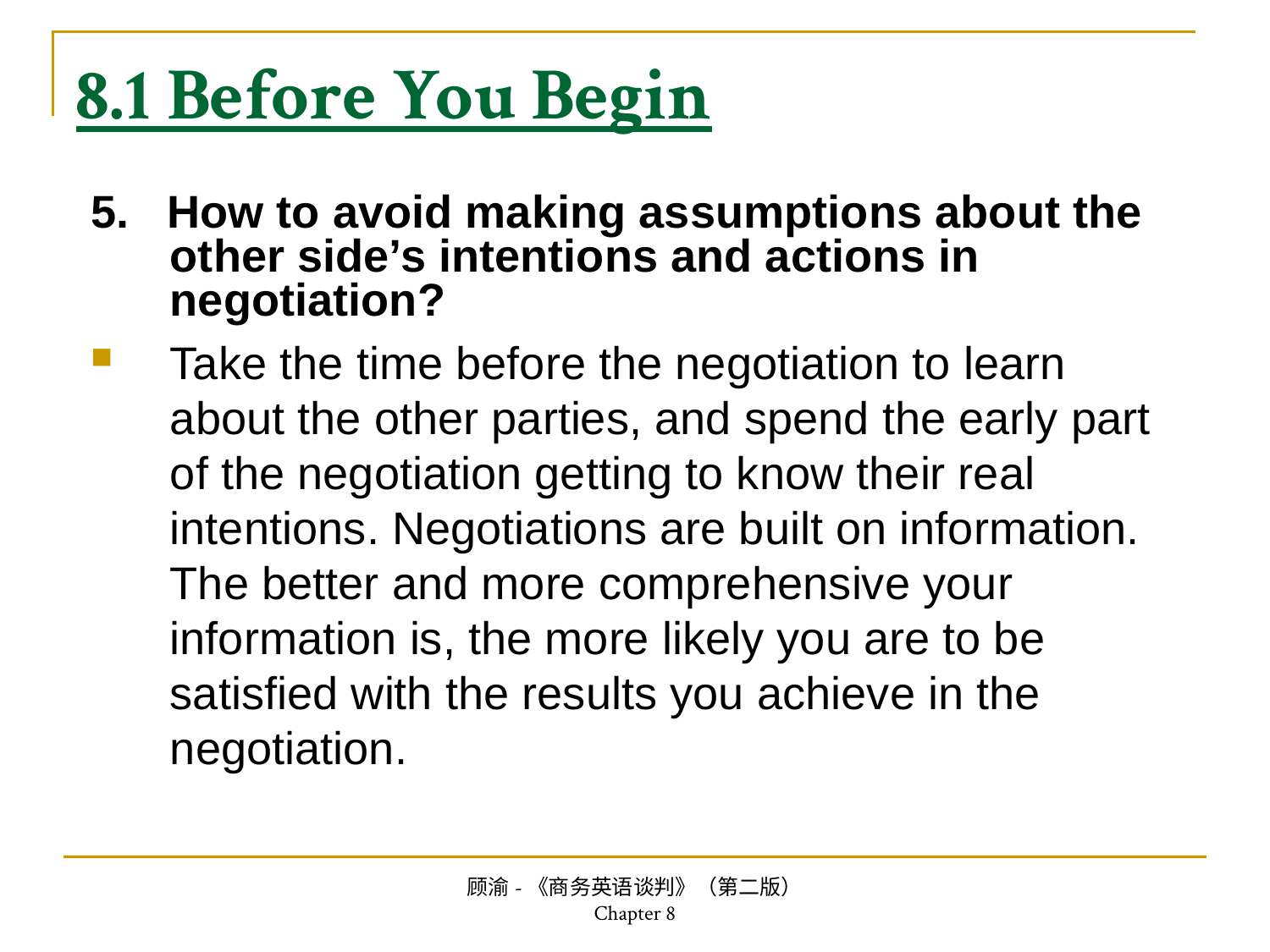

# 8.1 Before You Begin
5.   How to avoid making assumptions about the other side’s intentions and actions in negotiation?
Take the time before the negotiation to learn about the other parties, and spend the early part of the negotiation getting to know their real intentions. Negotiations are built on information. The better and more comprehensive your information is, the more likely you are to be satisfied with the results you achieve in the negotiation.

9
顾渝-《商务英语谈判》（第二版） Chapter 8